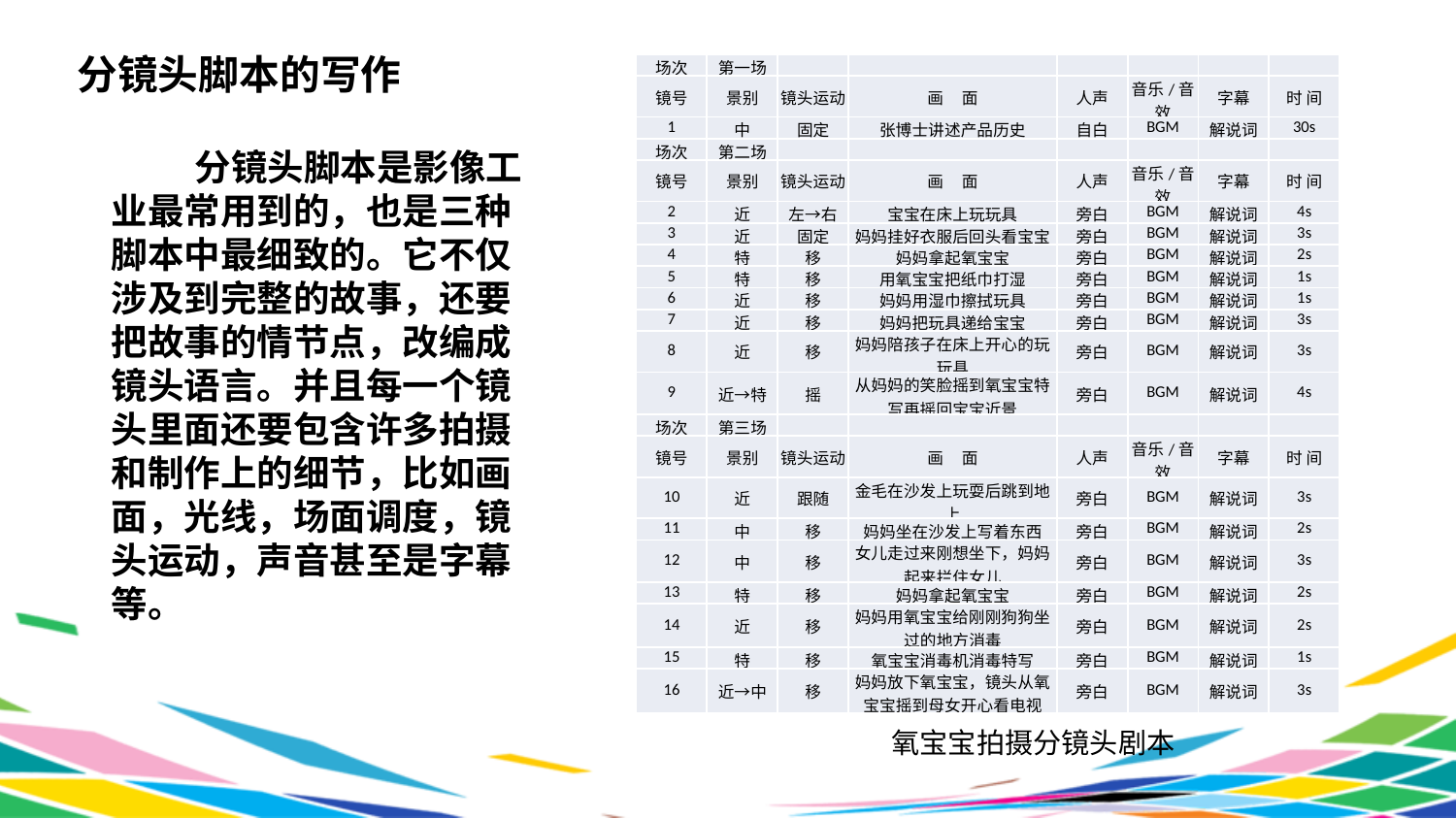

分镜头脚本的写作
| 场次 | 第一场 |  |  |  |  |  |  |
| --- | --- | --- | --- | --- | --- | --- | --- |
| 镜号 | 景别 | 镜头运动 | 画 面 | 人声 | 音乐/音效 | 字幕 | 时 间 |
| 1 | 中 | 固定 | 张博士讲述产品历史 | 自白 | BGM | 解说词 | 30s |
| 场次 | 第二场 |  |  |  |  |  |  |
| 镜号 | 景别 | 镜头运动 | 画 面 | 人声 | 音乐/音效 | 字幕 | 时 间 |
| 2 | 近 | 左→右 | 宝宝在床上玩玩具 | 旁白 | BGM | 解说词 | 4s |
| 3 | 近 | 固定 | 妈妈挂好衣服后回头看宝宝 | 旁白 | BGM | 解说词 | 3s |
| 4 | 特 | 移 | 妈妈拿起氧宝宝 | 旁白 | BGM | 解说词 | 2s |
| 5 | 特 | 移 | 用氧宝宝把纸巾打湿 | 旁白 | BGM | 解说词 | 1s |
| 6 | 近 | 移 | 妈妈用湿巾擦拭玩具 | 旁白 | BGM | 解说词 | 1s |
| 7 | 近 | 移 | 妈妈把玩具递给宝宝 | 旁白 | BGM | 解说词 | 3s |
| 8 | 近 | 移 | 妈妈陪孩子在床上开心的玩玩具 | 旁白 | BGM | 解说词 | 3s |
| 9 | 近→特 | 摇 | 从妈妈的笑脸摇到氧宝宝特写再摇回宝宝近景 | 旁白 | BGM | 解说词 | 4s |
| 场次 | 第三场 |  |  |  |  |  |  |
| 镜号 | 景别 | 镜头运动 | 画 面 | 人声 | 音乐/音效 | 字幕 | 时 间 |
| 10 | 近 | 跟随 | 金毛在沙发上玩耍后跳到地上 | 旁白 | BGM | 解说词 | 3s |
| 11 | 中 | 移 | 妈妈坐在沙发上写着东西 | 旁白 | BGM | 解说词 | 2s |
| 12 | 中 | 移 | 女儿走过来刚想坐下，妈妈起来拦住女儿 | 旁白 | BGM | 解说词 | 3s |
| 13 | 特 | 移 | 妈妈拿起氧宝宝 | 旁白 | BGM | 解说词 | 2s |
| 14 | 近 | 移 | 妈妈用氧宝宝给刚刚狗狗坐过的地方消毒 | 旁白 | BGM | 解说词 | 2s |
| 15 | 特 | 移 | 氧宝宝消毒机消毒特写 | 旁白 | BGM | 解说词 | 1s |
| 16 | 近→中 | 移 | 妈妈放下氧宝宝，镜头从氧宝宝摇到母女开心看电视 | 旁白 | BGM | 解说词 | 3s |
         分镜头脚本是影像工业最常用到的，也是三种脚本中最细致的。它不仅涉及到完整的故事，还要把故事的情节点，改编成镜头语言。并且每一个镜头里面还要包含许多拍摄和制作上的细节，比如画面，光线，场面调度，镜头运动，声音甚至是字幕等。
氧宝宝拍摄分镜头剧本